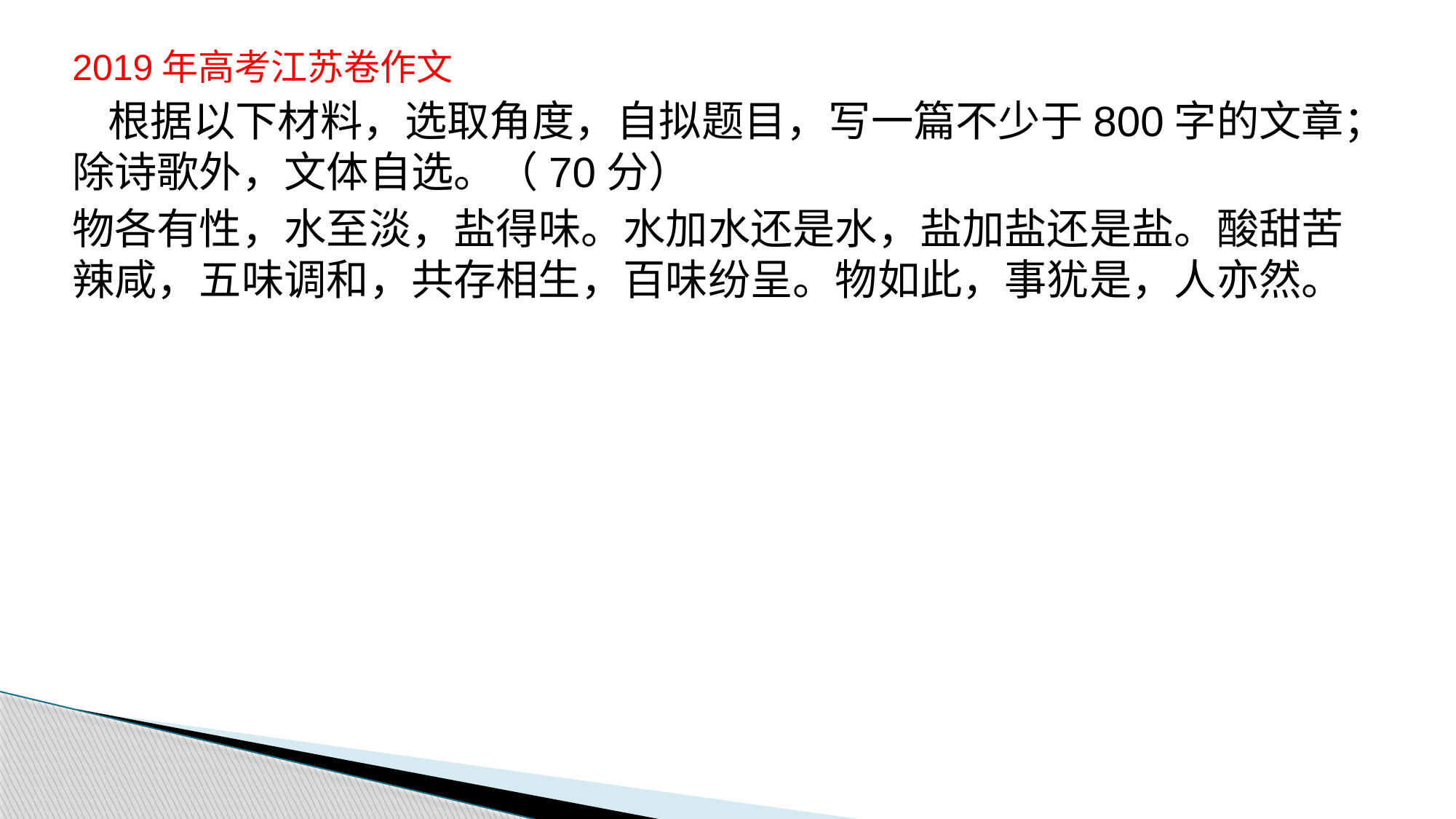

2019年高考江苏卷作文
   根据以下材料，选取角度，自拟题目，写一篇不少于800字的文章；除诗歌外，文体自选。（70分）
物各有性，水至淡，盐得味。水加水还是水，盐加盐还是盐。酸甜苦辣咸，五味调和，共存相生，百味纷呈。物如此，事犹是，人亦然。